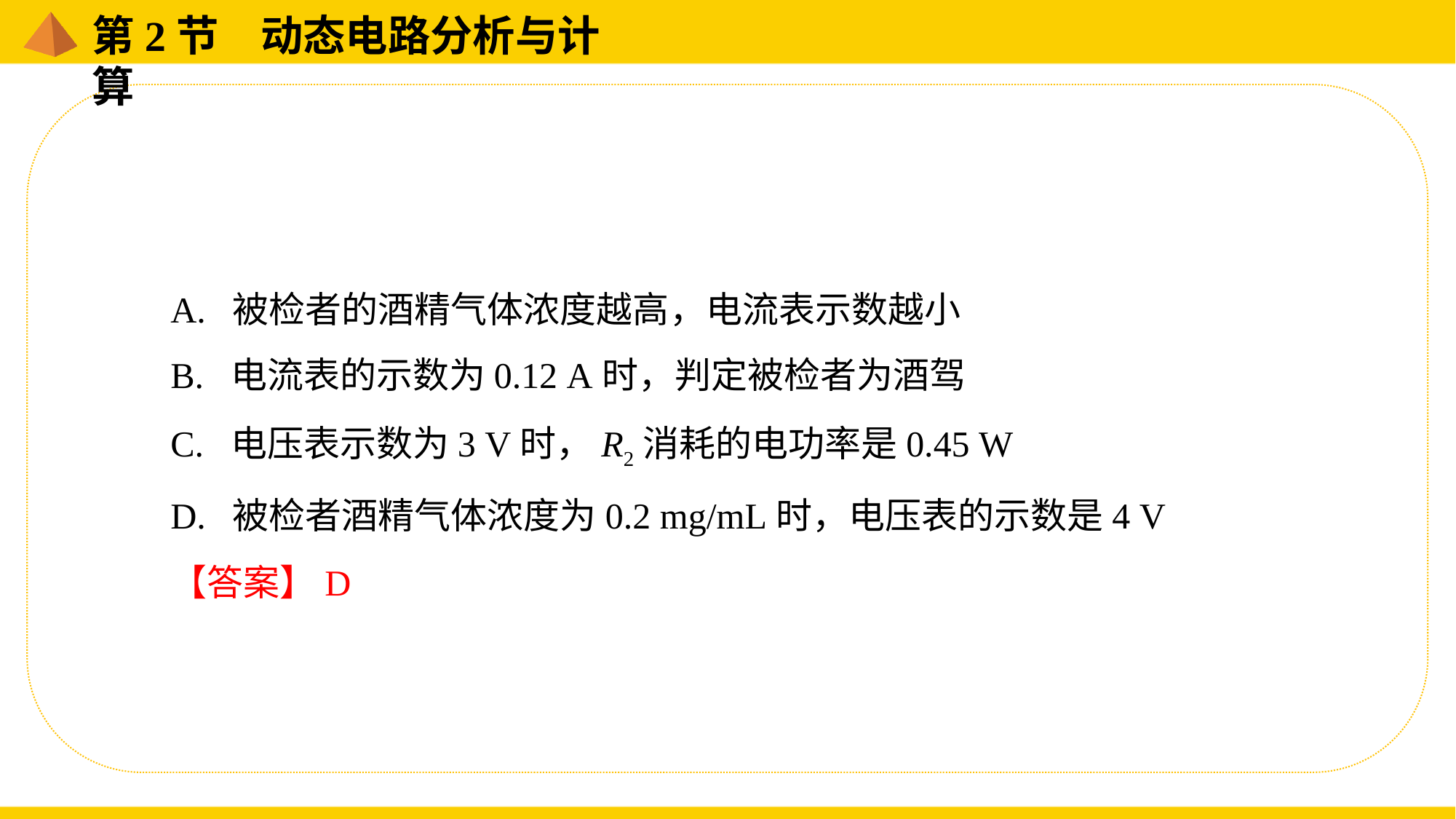

A.  被检者的酒精气体浓度越高，电流表示数越小
B.  电流表的示数为0.12 A时，判定被检者为酒驾
C.  电压表示数为3 V时，R2消耗的电功率是0.45 W
D.  被检者酒精气体浓度为0.2 mg/mL时，电压表的示数是4 V
【答案】D